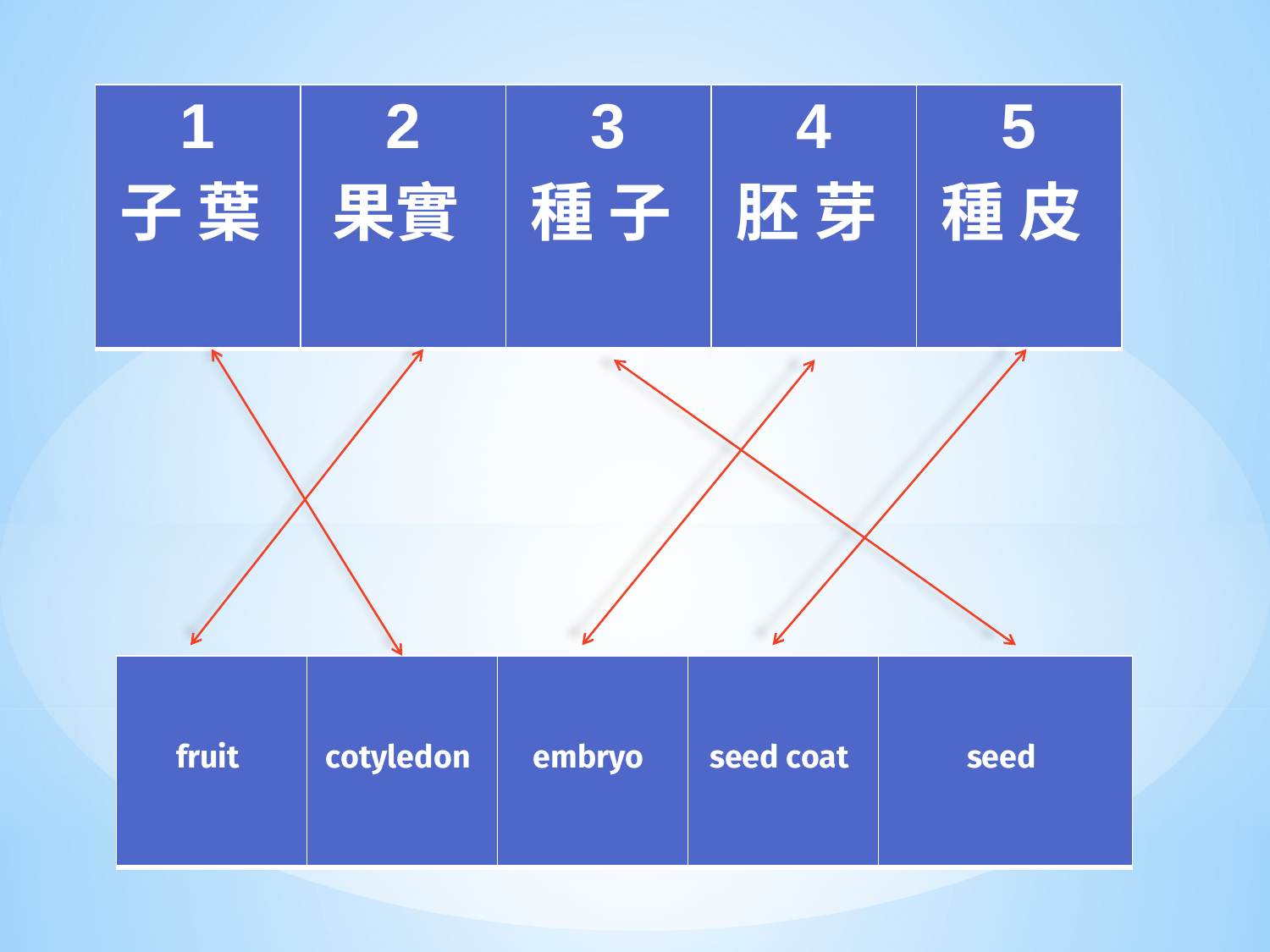

| 1 子 葉 | 2 果實 | 3 種 子 | 4 胚 芽 | 5 種 皮 |
| --- | --- | --- | --- | --- |
| fruit | cotyledon | embryo | seed coat | seed |
| --- | --- | --- | --- | --- |